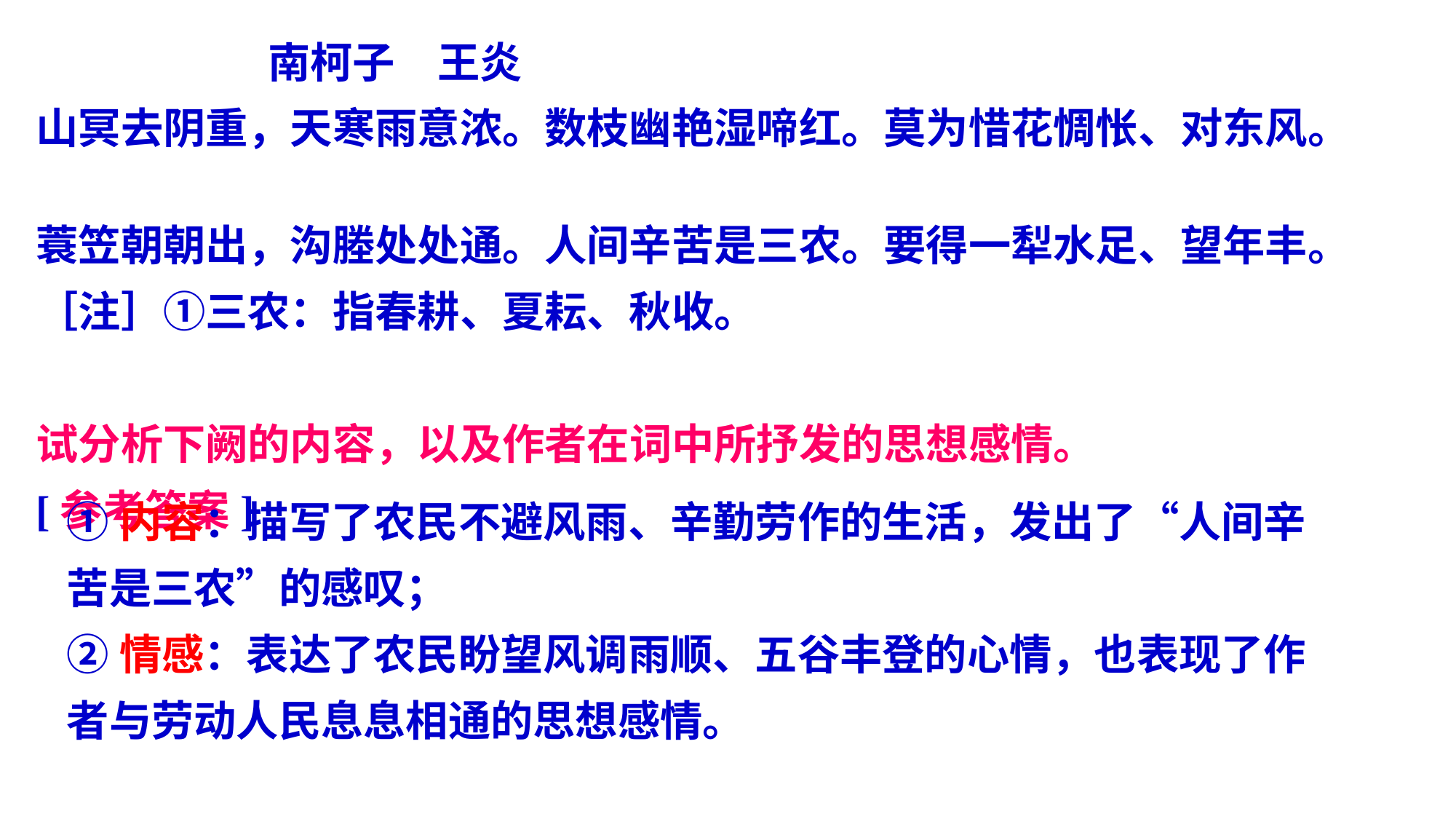

南柯子　王炎
山冥去阴重，天寒雨意浓。数枝幽艳湿啼红。莫为惜花惆怅、对东风。
蓑笠朝朝出，沟塍处处通。人间辛苦是三农。要得一犁水足、望年丰。
［注］①三农：指春耕、夏耘、秋收。

试分析下阙的内容，以及作者在词中所抒发的思想感情。
[参考答案]

①内容：描写了农民不避风雨、辛勤劳作的生活，发出了“人间辛
苦是三农”的感叹；
②情感：表达了农民盼望风调雨顺、五谷丰登的心情，也表现了作
者与劳动人民息息相通的思想感情。